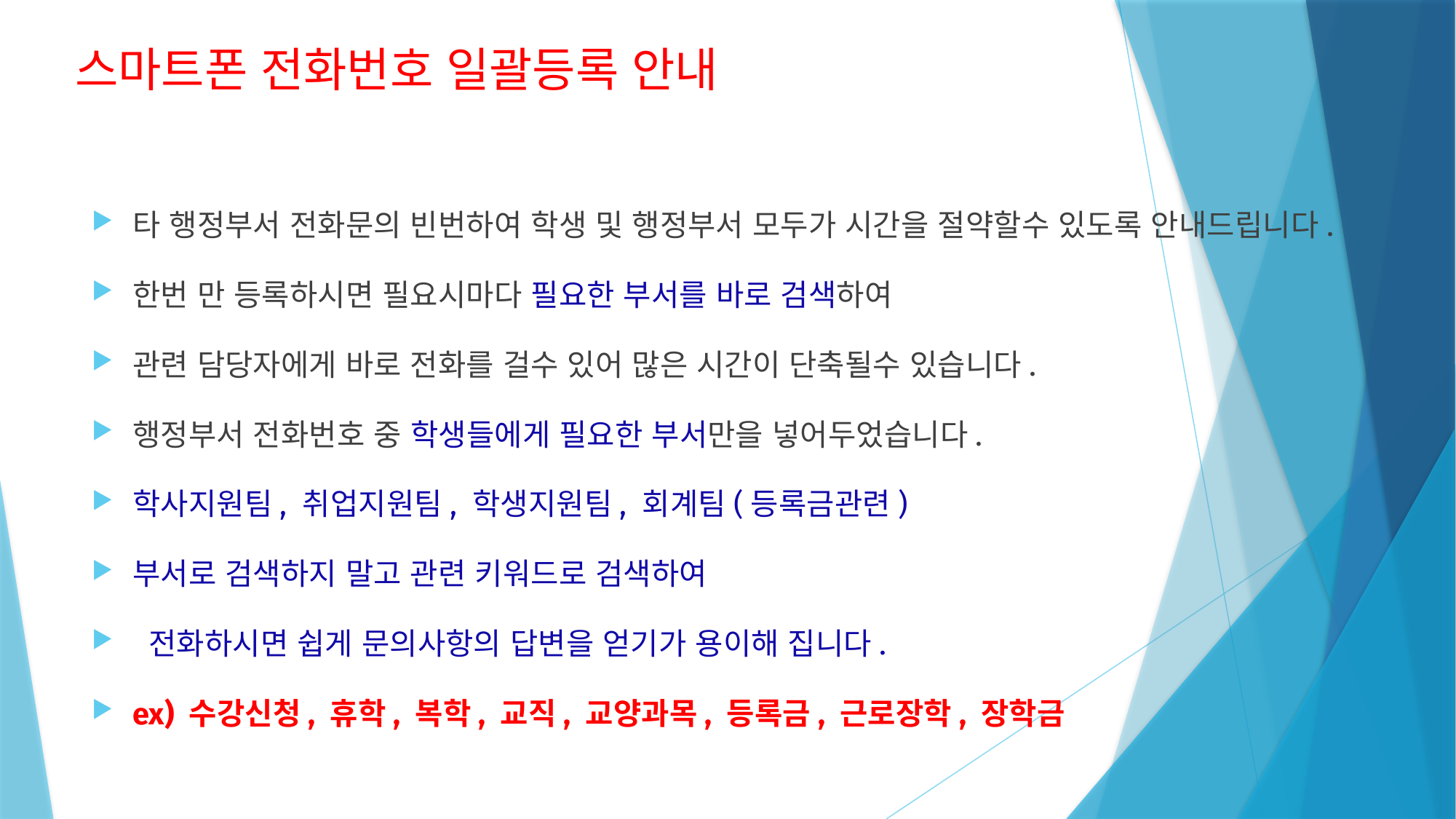

# 스마트폰 전화번호 일괄등록 안내
타 행정부서 전화문의 빈번하여 학생 및 행정부서 모두가 시간을 절약할수 있도록 안내드립니다.
한번 만 등록하시면 필요시마다 필요한 부서를 바로 검색하여
관련 담당자에게 바로 전화를 걸수 있어 많은 시간이 단축될수 있습니다.
행정부서 전화번호 중 학생들에게 필요한 부서만을 넣어두었습니다.
학사지원팀, 취업지원팀, 학생지원팀, 회계팀(등록금관련)
부서로 검색하지 말고 관련 키워드로 검색하여
 전화하시면 쉽게 문의사항의 답변을 얻기가 용이해 집니다.
ex) 수강신청, 휴학, 복학, 교직, 교양과목, 등록금, 근로장학, 장학금